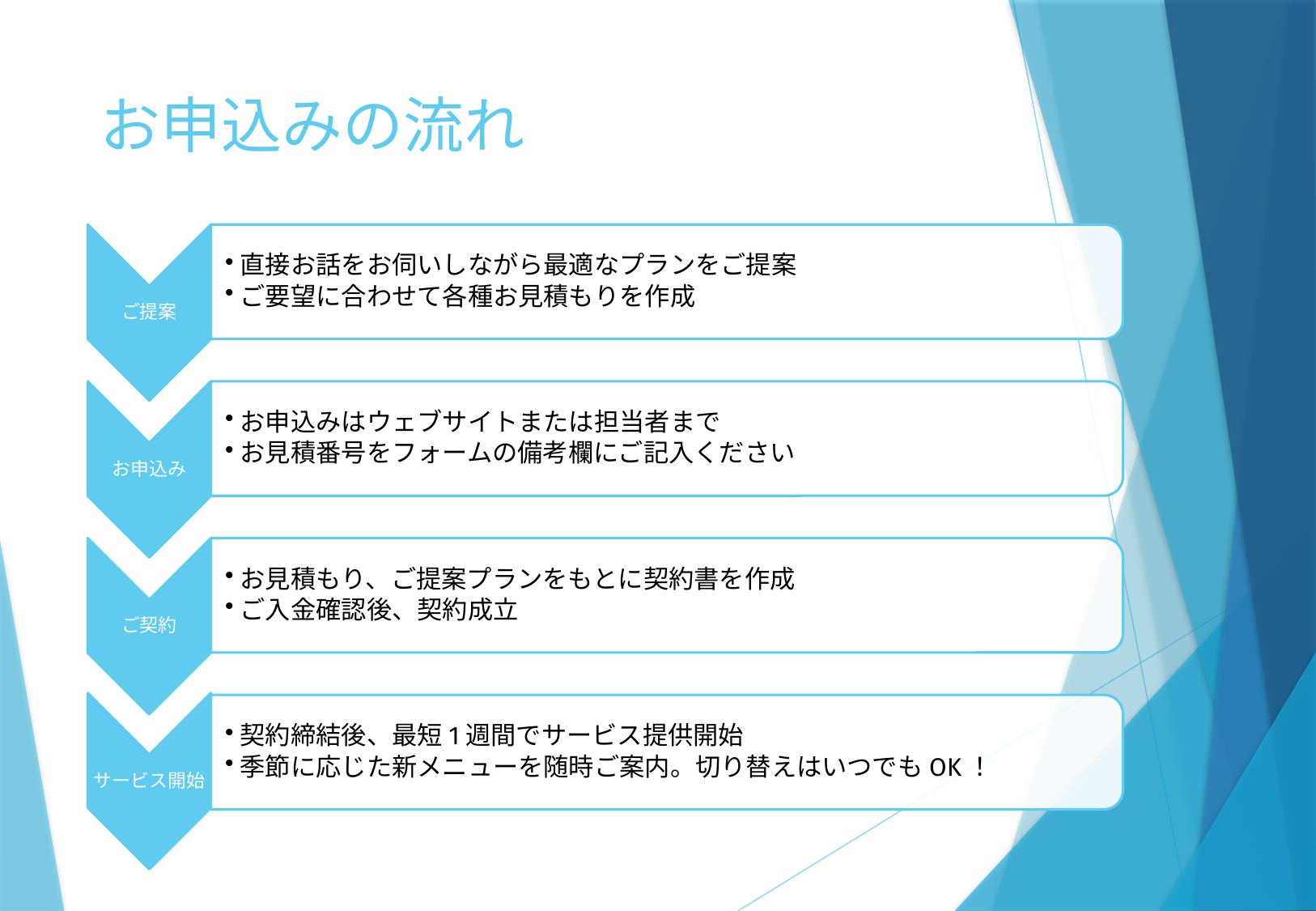

# お申込みの流れ
ご提案
直接お話をお伺いしながら最適なプランをご提案
ご要望に合わせて各種お見積もりを作成
お申込み
お申込みはウェブサイトまたは担当者まで
お見積番号をフォームの備考欄にご記入ください
ご契約
お見積もり、ご提案プランをもとに契約書を作成
ご入金確認後、契約成立
サービス開始
契約締結後、最短1週間でサービス提供開始
季節に応じた新メニューを随時ご案内。切り替えはいつでもOK！